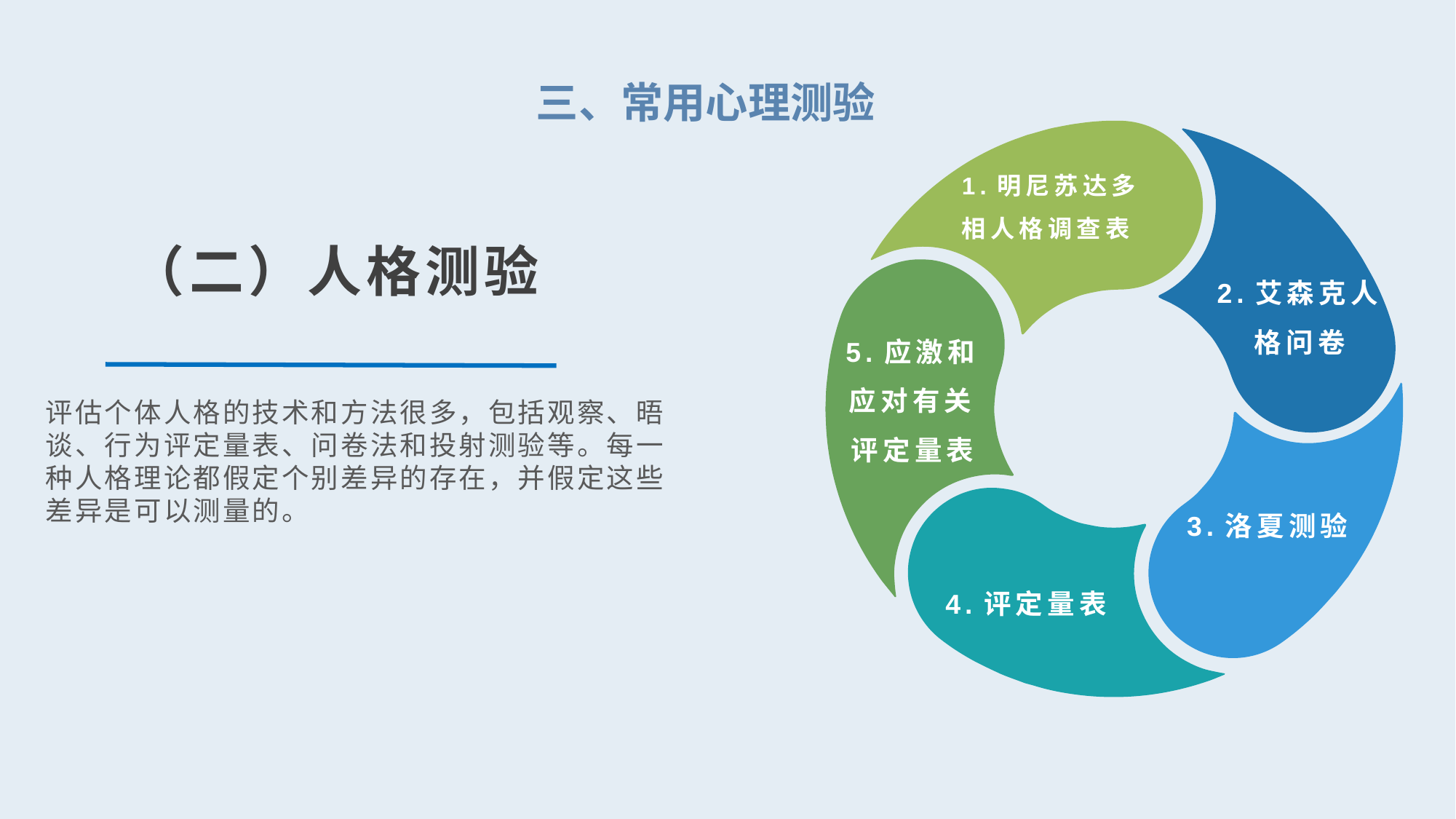

三、常用心理测验

1.明尼苏达多相人格调查表
（二）人格测验
2.艾森克人格问卷

5.应激和应对有关评定量表

评估个体人格的技术和方法很多，包括观察、晤谈、行为评定量表、问卷法和投射测验等。每一种人格理论都假定个别差异的存在，并假定这些差异是可以测量的。

3.洛夏测验
4.评定量表